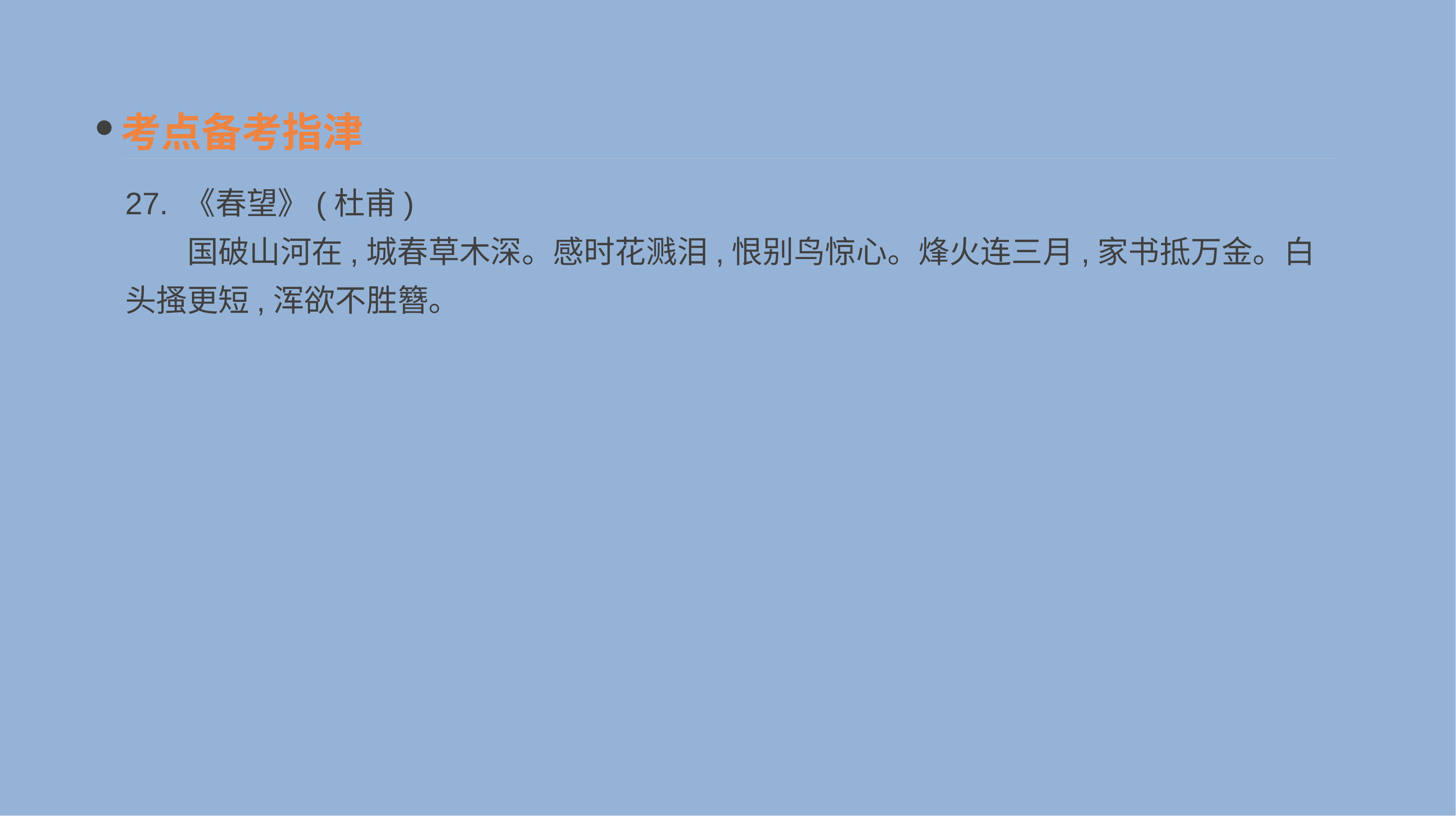

考点备考指津

27. 《春望》(杜甫)
　　国破山河在,城春草木深。感时花溅泪,恨别鸟惊心。烽火连三月,家书抵万金。白头搔更短,浑欲不胜簪。